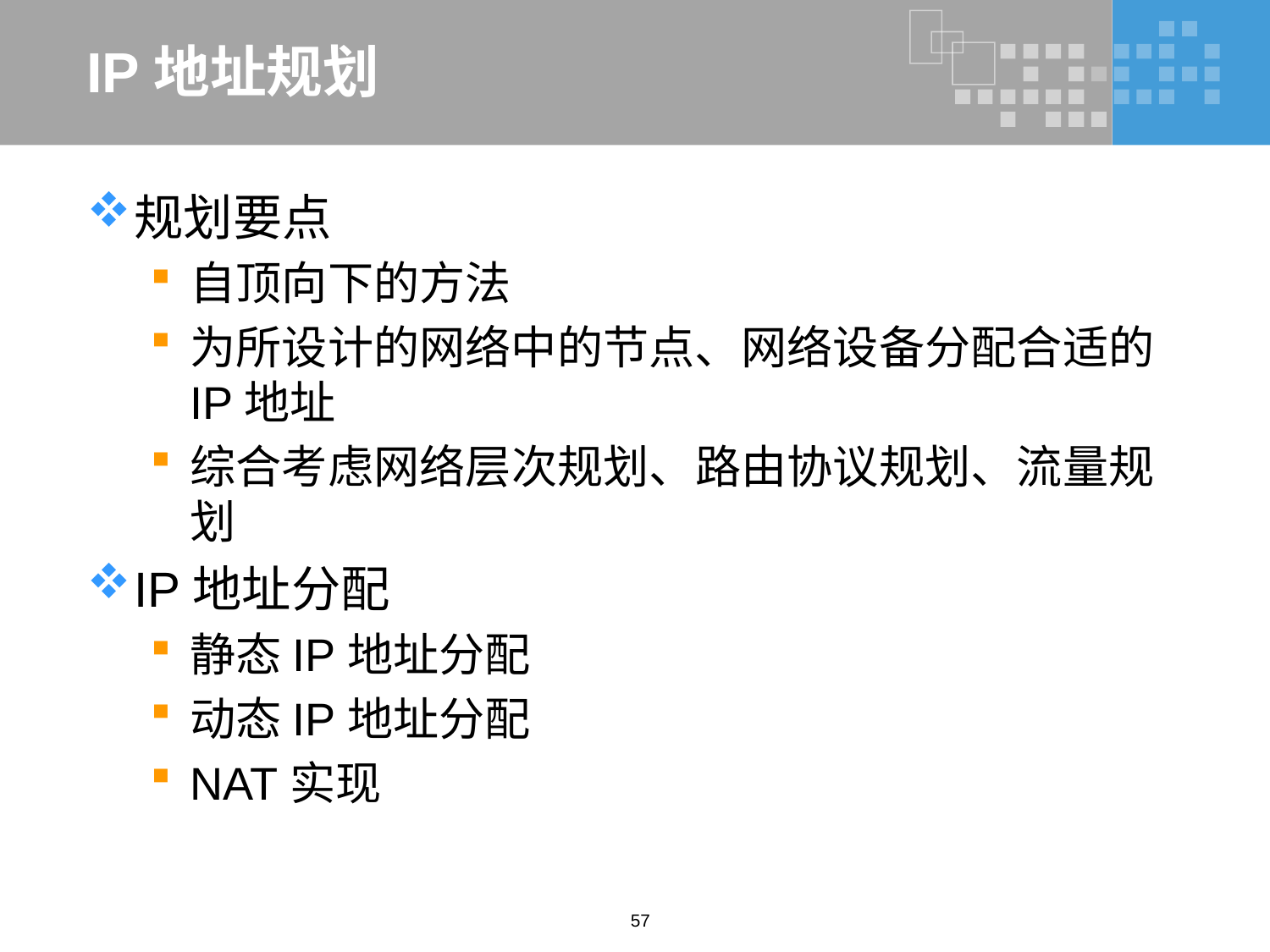

# IP地址规划
规划要点
自顶向下的方法
为所设计的网络中的节点、网络设备分配合适的IP地址
综合考虑网络层次规划、路由协议规划、流量规划
IP地址分配
静态IP地址分配
动态IP地址分配
NAT实现
57